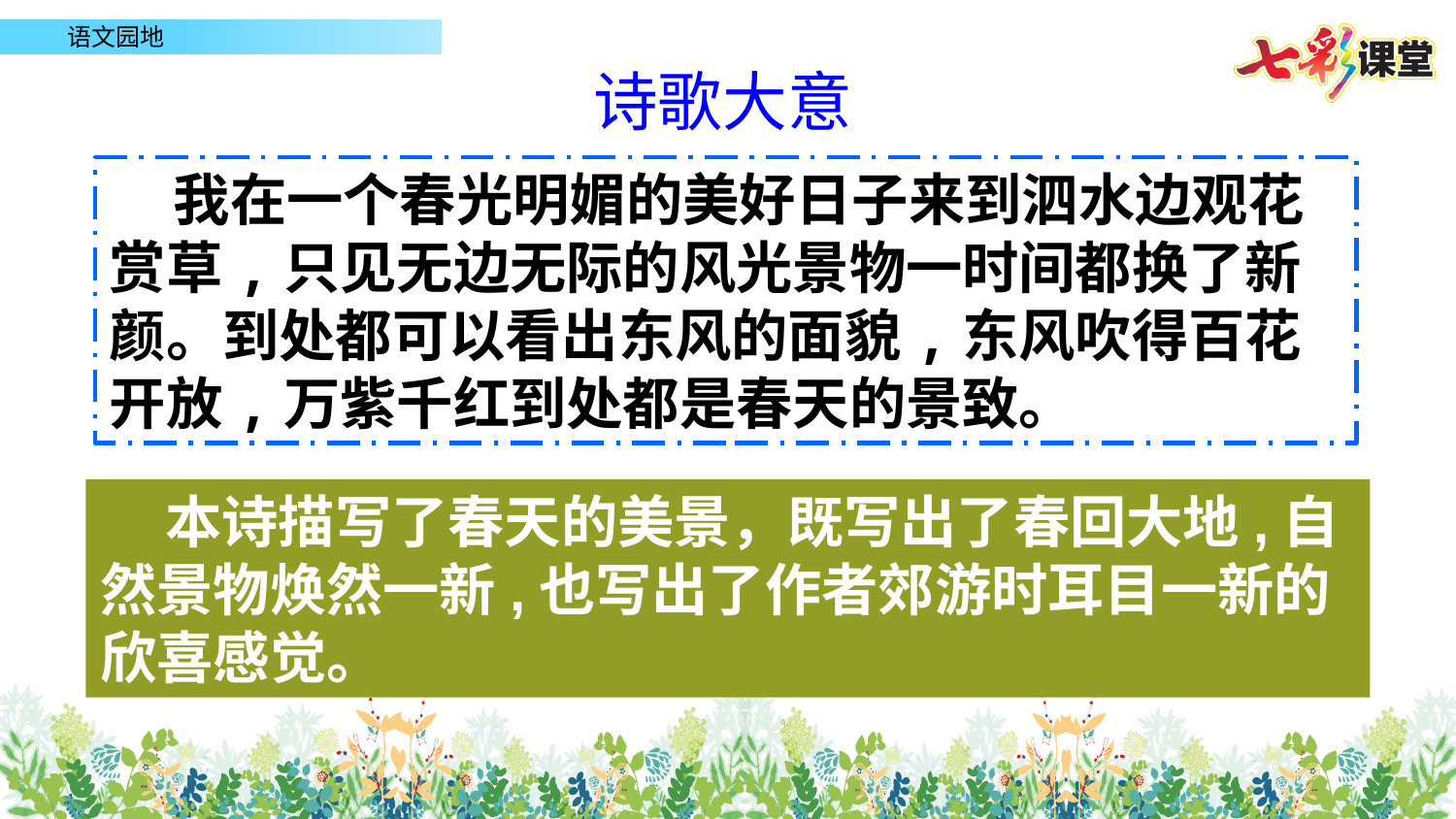

诗歌大意
    我在一个春光明媚的美好日子来到泗水边观花赏草,只见无边无际的风光景物一时间都换了新颜。到处都可以看出东风的面貌,东风吹得百花开放,万紫千红到处都是春天的景致。
    本诗描写了春天的美景，既写出了春回大地,自然景物焕然一新,也写出了作者郊游时耳目一新的欣喜感觉。